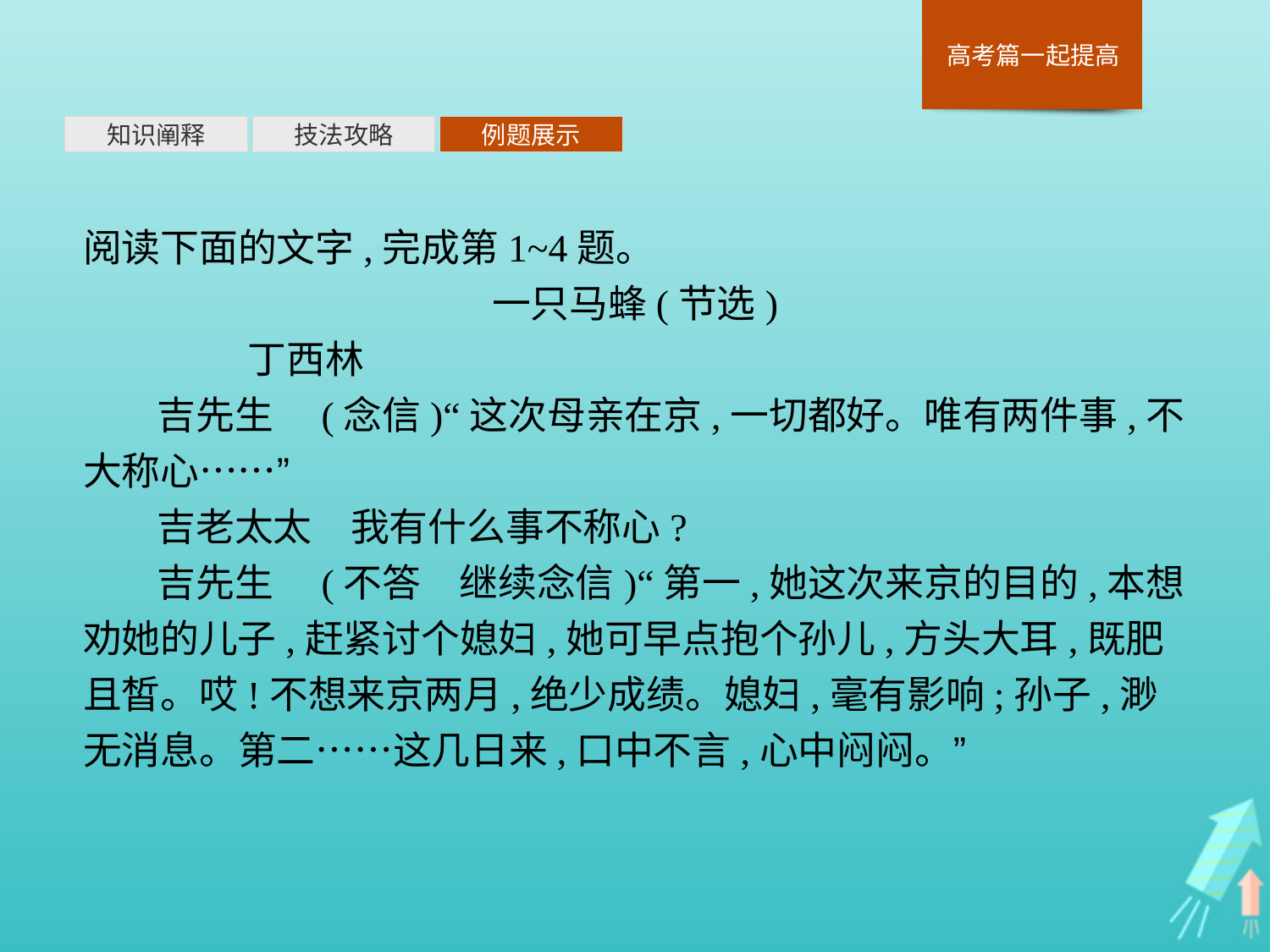

知识阐释
技法攻略
例题展示
阅读下面的文字,完成第1~4题。
一只马蜂(节选)
	丁西林
吉先生　(念信)“这次母亲在京,一切都好。唯有两件事,不大称心……”
吉老太太　我有什么事不称心?
吉先生　(不答　继续念信)“第一,她这次来京的目的,本想劝她的儿子,赶紧讨个媳妇,她可早点抱个孙儿,方头大耳,既肥且皙。哎!不想来京两月,绝少成绩。媳妇,毫有影响;孙子,渺无消息。第二……这几日来,口中不言,心中闷闷。”